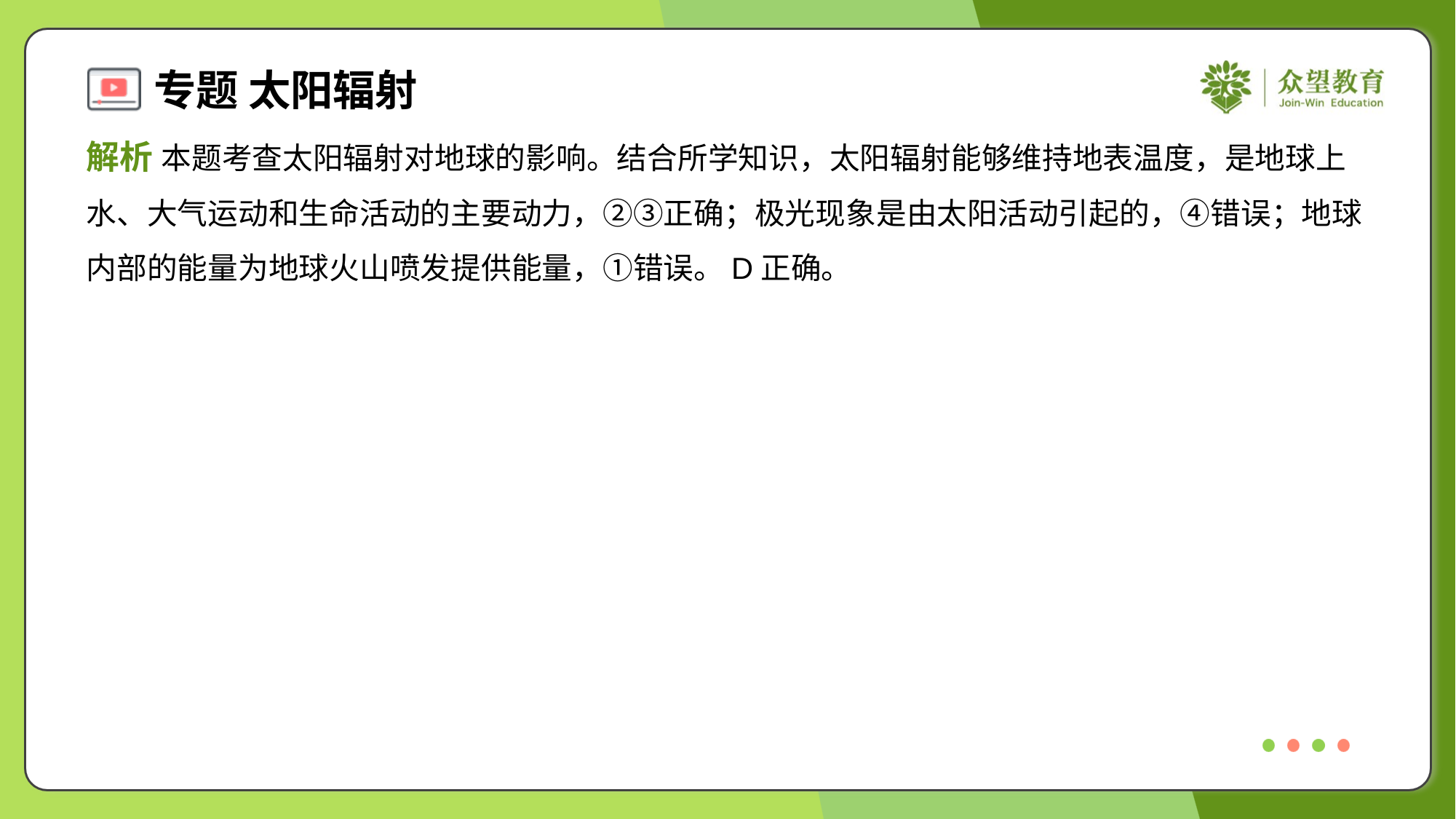

解析 本题考查太阳辐射对地球的影响。结合所学知识，太阳辐射能够维持地表温度，是地球上
水、大气运动和生命活动的主要动力，②③正确；极光现象是由太阳活动引起的，④错误；地球
内部的能量为地球火山喷发提供能量，①错误。D正确。